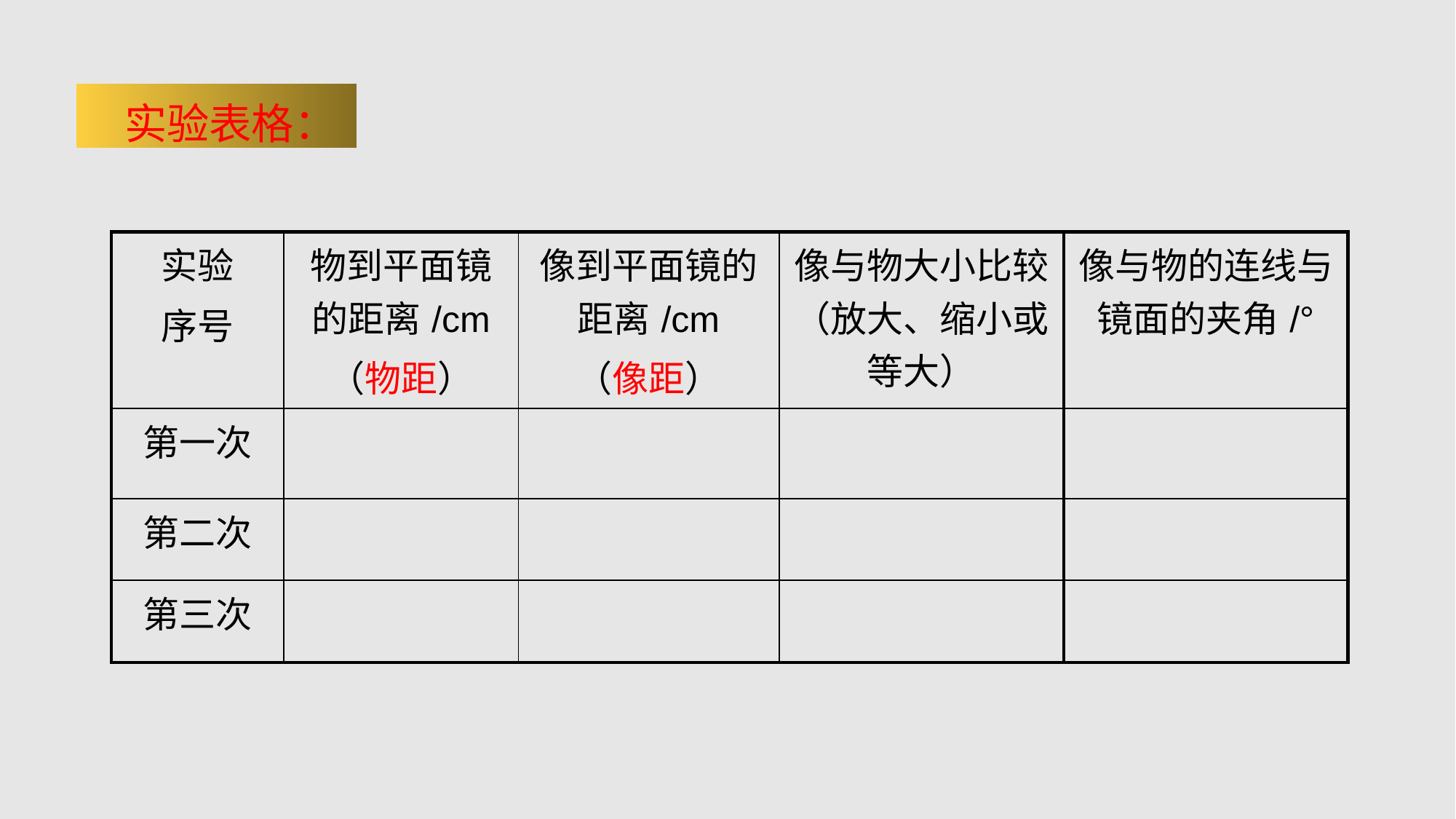

实验表格：
| 实验 序号 | 物到平面镜的距离/cm （物距） | 像到平面镜的距离/cm （像距） | 像与物大小比较（放大、缩小或等大） | 像与物的连线与镜面的夹角/° |
| --- | --- | --- | --- | --- |
| 第一次 |  |  |  |  |
| 第二次 |  |  |  |  |
| 第三次 |  |  |  |  |